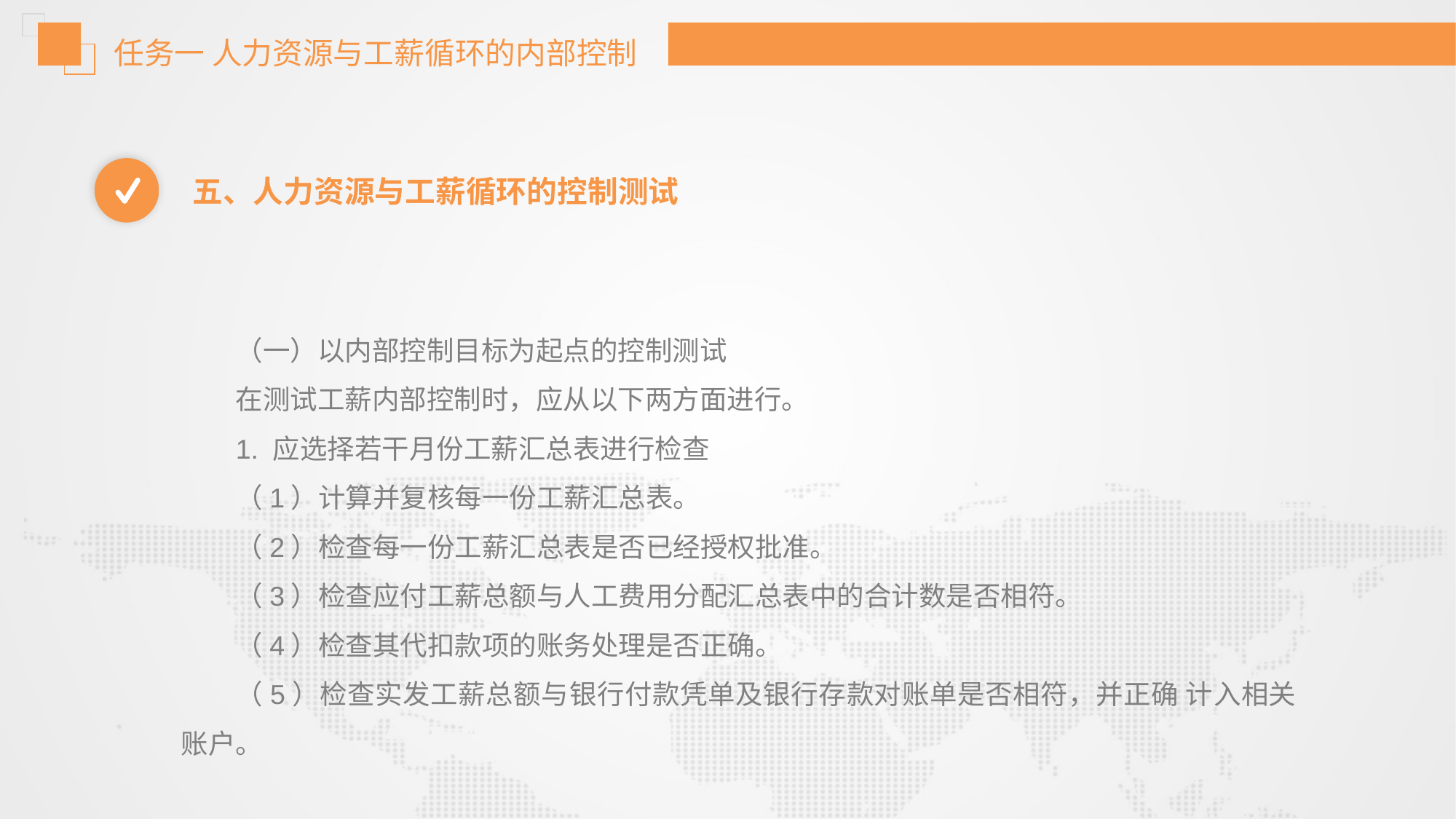

任务一 人力资源与工薪循环的内部控制

五、人力资源与工薪循环的控制测试
（一）以内部控制目标为起点的控制测试
在测试工薪内部控制时，应从以下两方面进行。
1. 应选择若干月份工薪汇总表进行检查
（1）计算并复核每一份工薪汇总表。
（2）检查每一份工薪汇总表是否已经授权批准。
（3）检查应付工薪总额与人工费用分配汇总表中的合计数是否相符。
（4）检查其代扣款项的账务处理是否正确。
（5）检查实发工薪总额与银行付款凭单及银行存款对账单是否相符，并正确 计入相关账户。